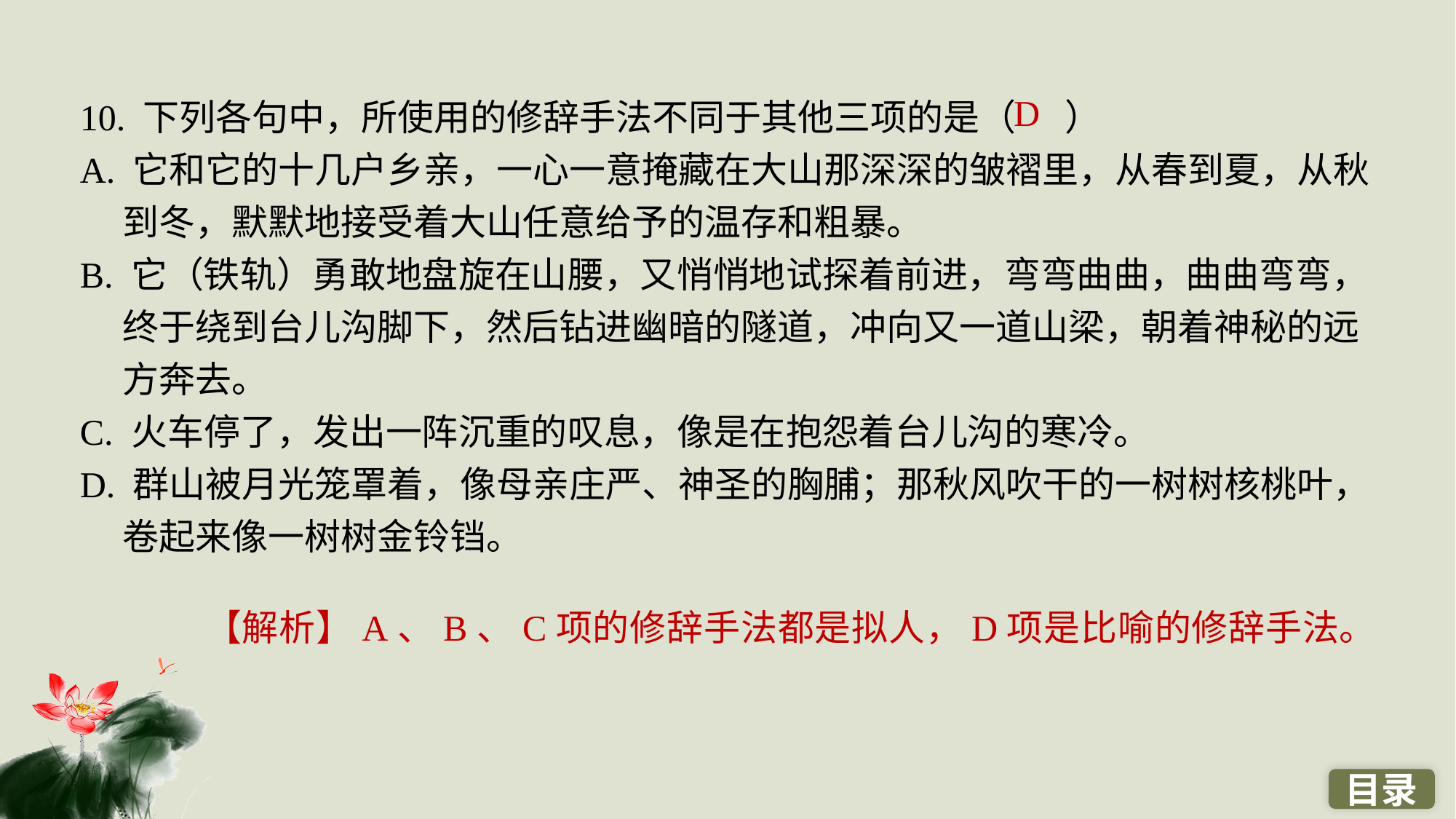

10. 下列各句中，所使用的修辞手法不同于其他三项的是（      ）
A. 它和它的十几户乡亲，一心一意掩藏在大山那深深的皱褶里，从春到夏，从秋到冬，默默地接受着大山任意给予的温存和粗暴。
B. 它（铁轨）勇敢地盘旋在山腰，又悄悄地试探着前进，弯弯曲曲，曲曲弯弯，终于绕到台儿沟脚下，然后钻进幽暗的隧道，冲向又一道山梁，朝着神秘的远方奔去。
C. 火车停了，发出一阵沉重的叹息，像是在抱怨着台儿沟的寒冷。
D. 群山被月光笼罩着，像母亲庄严、神圣的胸脯；那秋风吹干的一树树核桃叶，卷起来像一树树金铃铛。
D
【解析】A、B、C项的修辞手法都是拟人，D项是比喻的修辞手法。